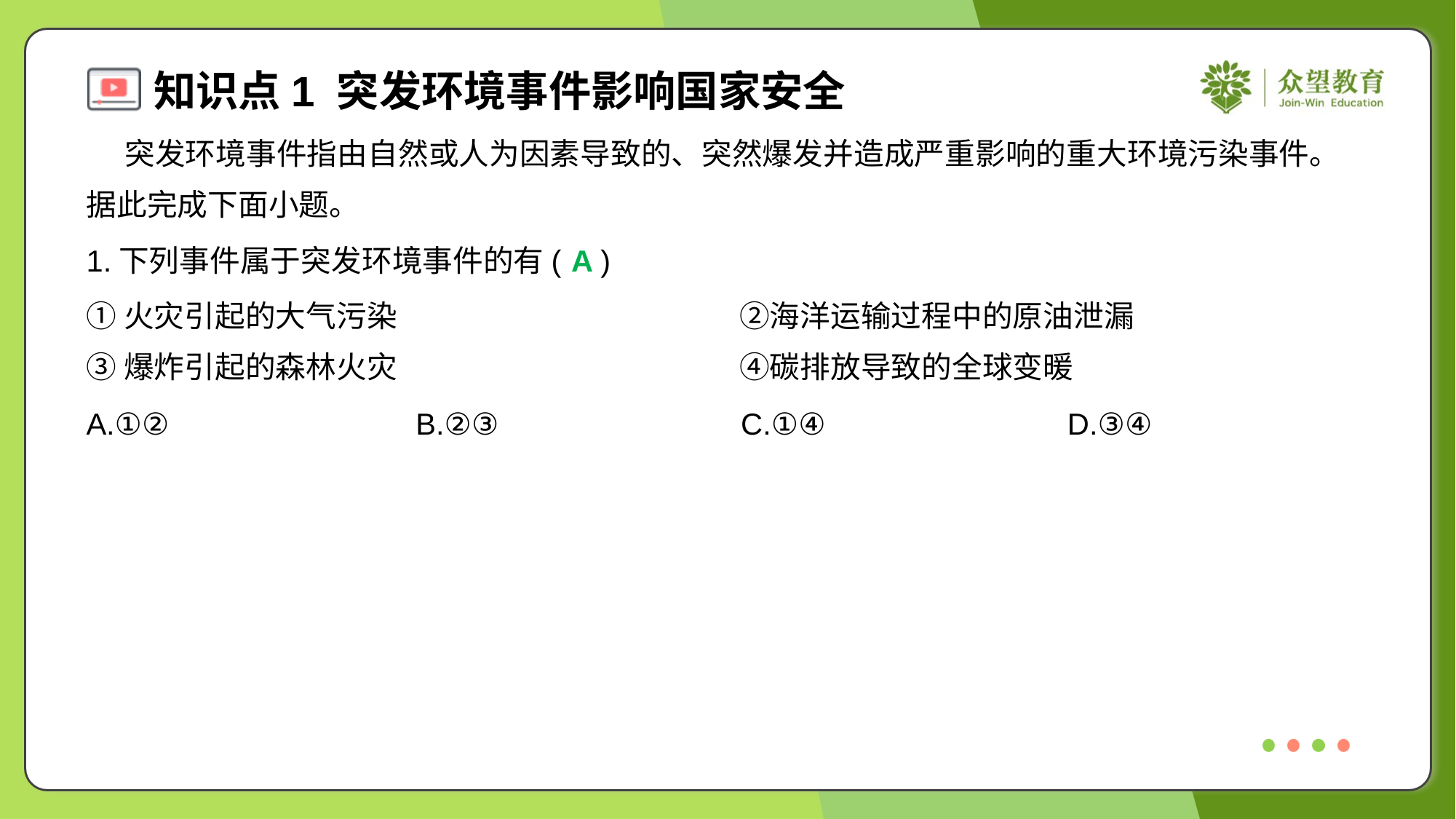

突发环境事件指由自然或人为因素导致的、突然爆发并造成严重影响的重大环境污染事件。
据此完成下面小题。
1.下列事件属于突发环境事件的有(     )
A
①火灾引起的大气污染	②海洋运输过程中的原油泄漏
③爆炸引起的森林火灾	④碳排放导致的全球变暖
A.①②	B.②③	C.①④	D.③④